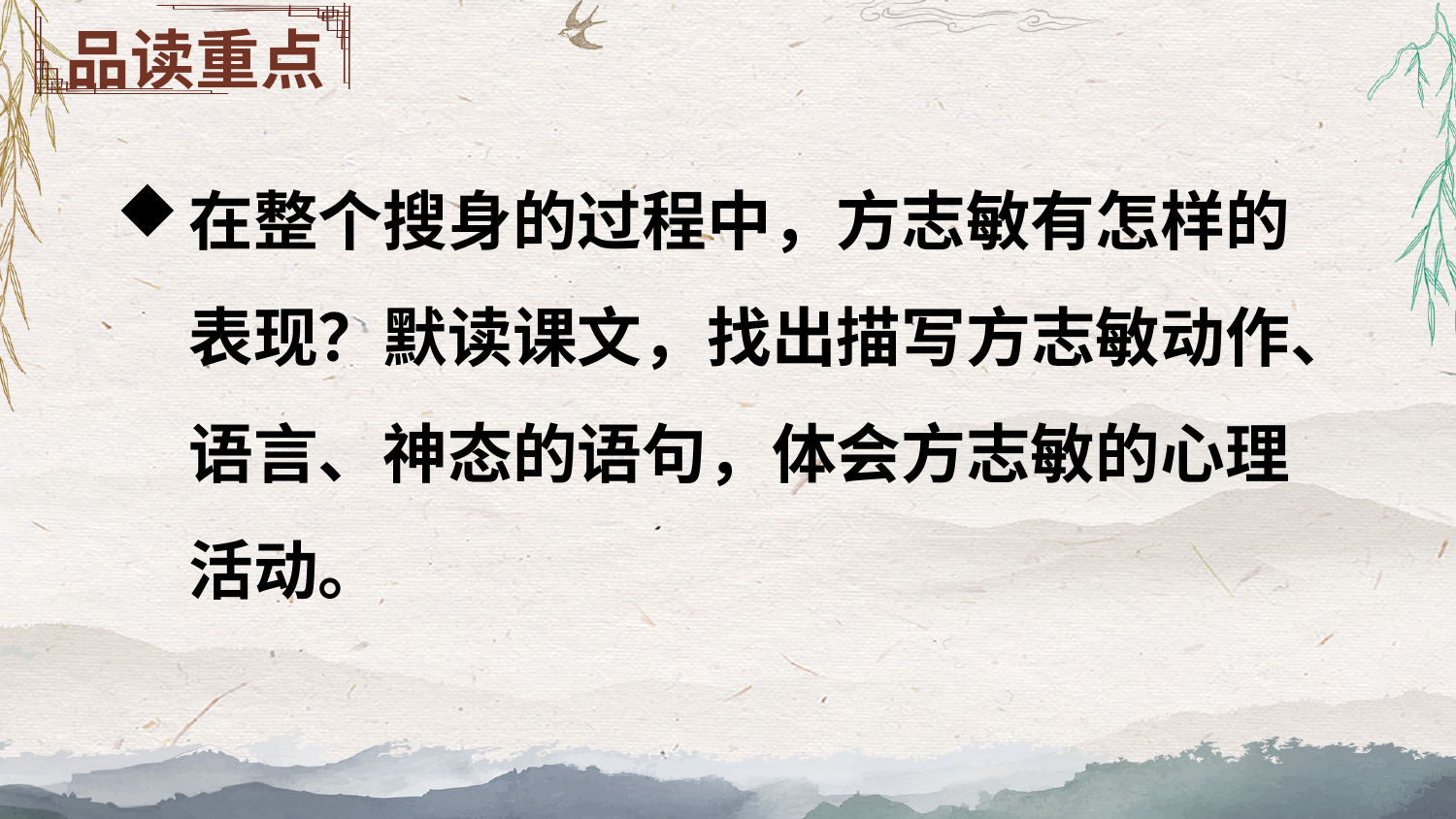

品读重点
在整个搜身的过程中，方志敏有怎样的表现？默读课文，找出描写方志敏动作、语言、神态的语句，体会方志敏的心理活动。